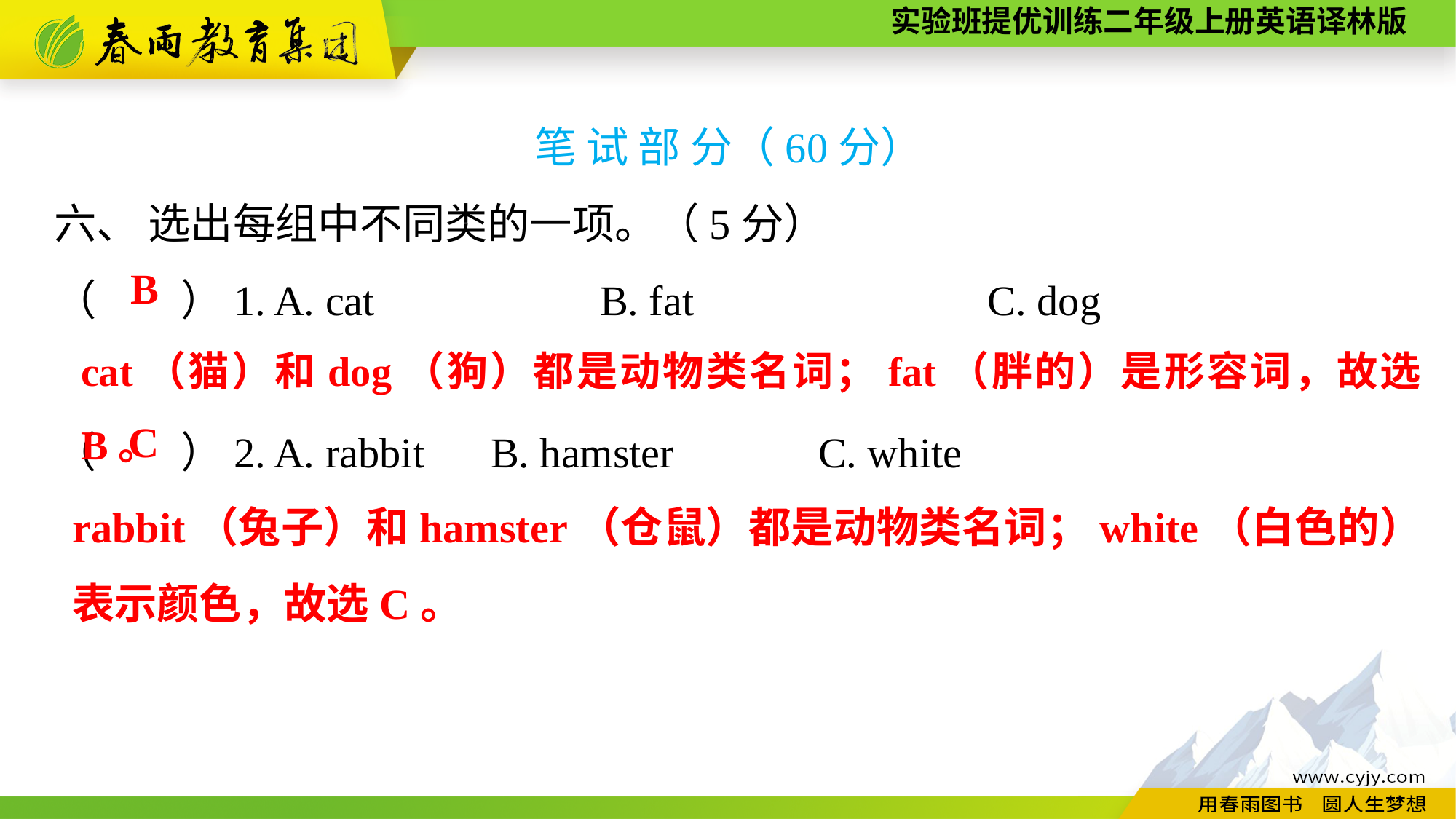

笔 试 部 分（60分）
六、 选出每组中不同类的一项。（5分）
（　　）1. A. cat　　　　  	B. fat　　　　　　  C. dog

（　　）2. A. rabbit	B. hamster		C. white
B
cat（猫）和dog（狗）都是动物类名词；fat（胖的）是形容词，故选B。
C
rabbit（兔子）和hamster（仓鼠）都是动物类名词；white（白色的）表示颜色，故选C。